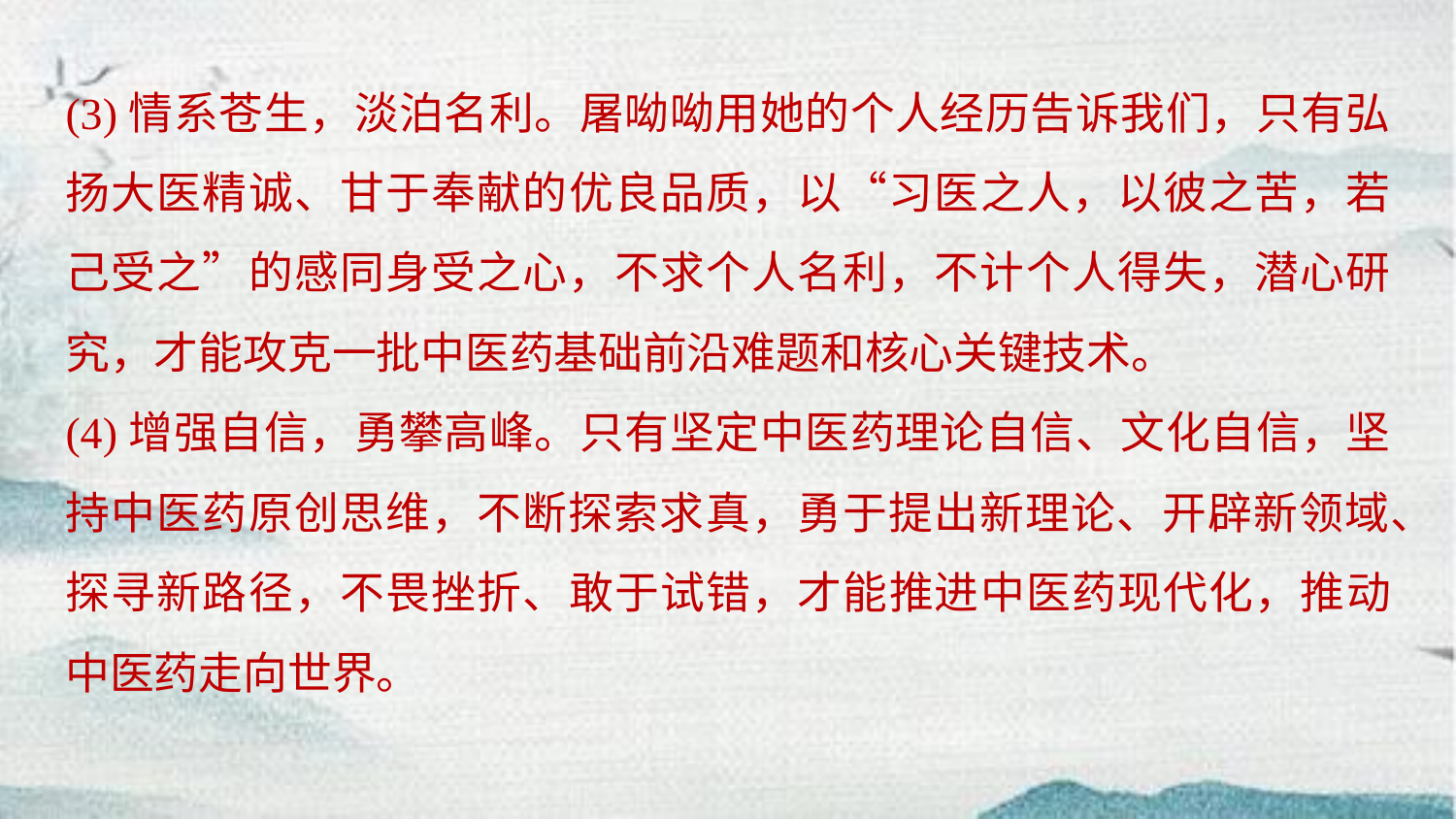

(3)情系苍生，淡泊名利。屠呦呦用她的个人经历告诉我们，只有弘扬大医精诚、甘于奉献的优良品质，以“习医之人，以彼之苦，若己受之”的感同身受之心，不求个人名利，不计个人得失，潜心研究，才能攻克一批中医药基础前沿难题和核心关键技术。
(4)增强自信，勇攀高峰。只有坚定中医药理论自信、文化自信，坚持中医药原创思维，不断探索求真，勇于提出新理论、开辟新领域、探寻新路径，不畏挫折、敢于试错，才能推进中医药现代化，推动中医药走向世界。